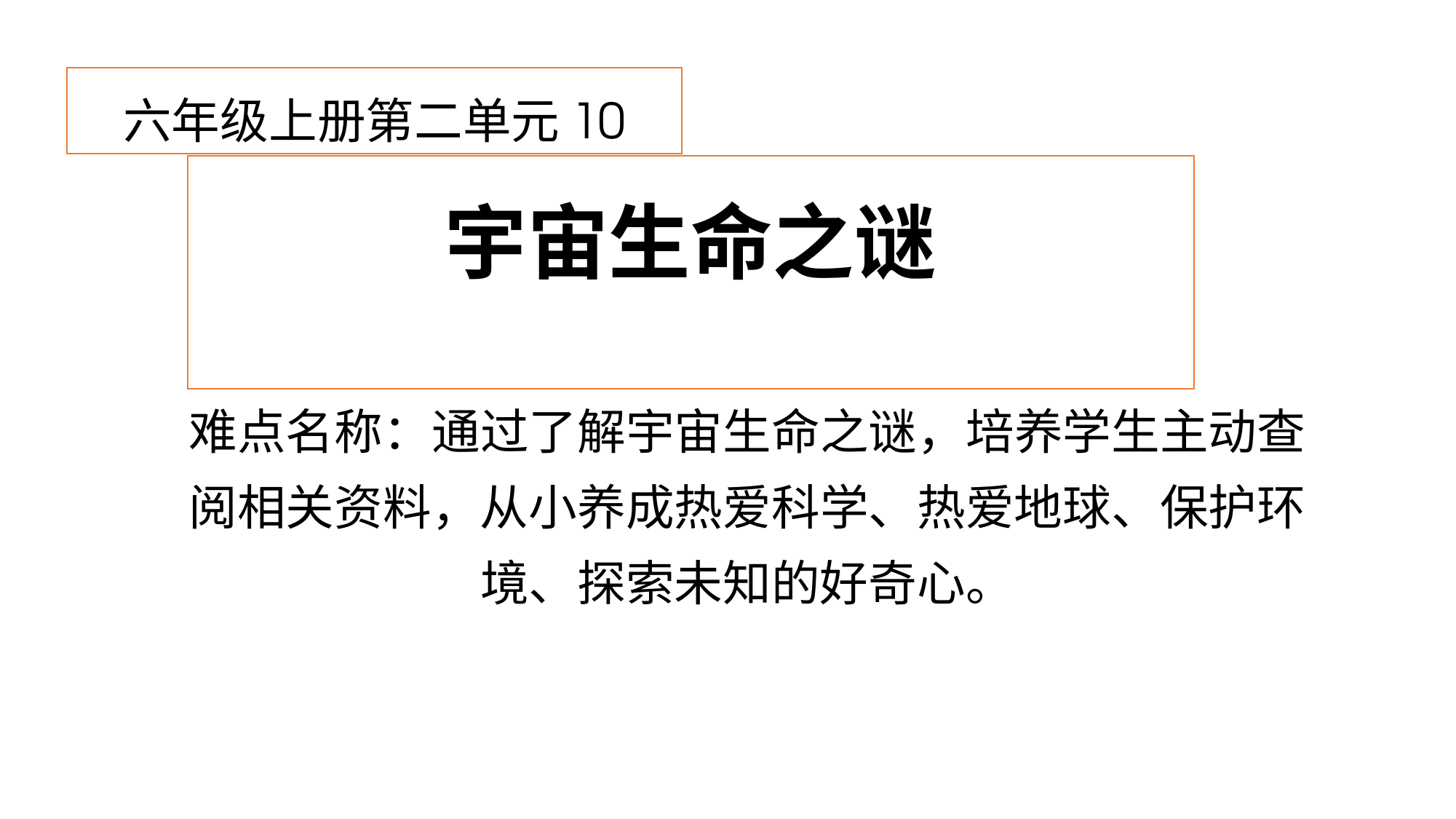

六年级上册第二单元10
宇宙生命之谜

难点名称：通过了解宇宙生命之谜，培养学生主动查阅相关资料，从小养成热爱科学、热爱地球、保护环境、探索未知的好奇心。
1